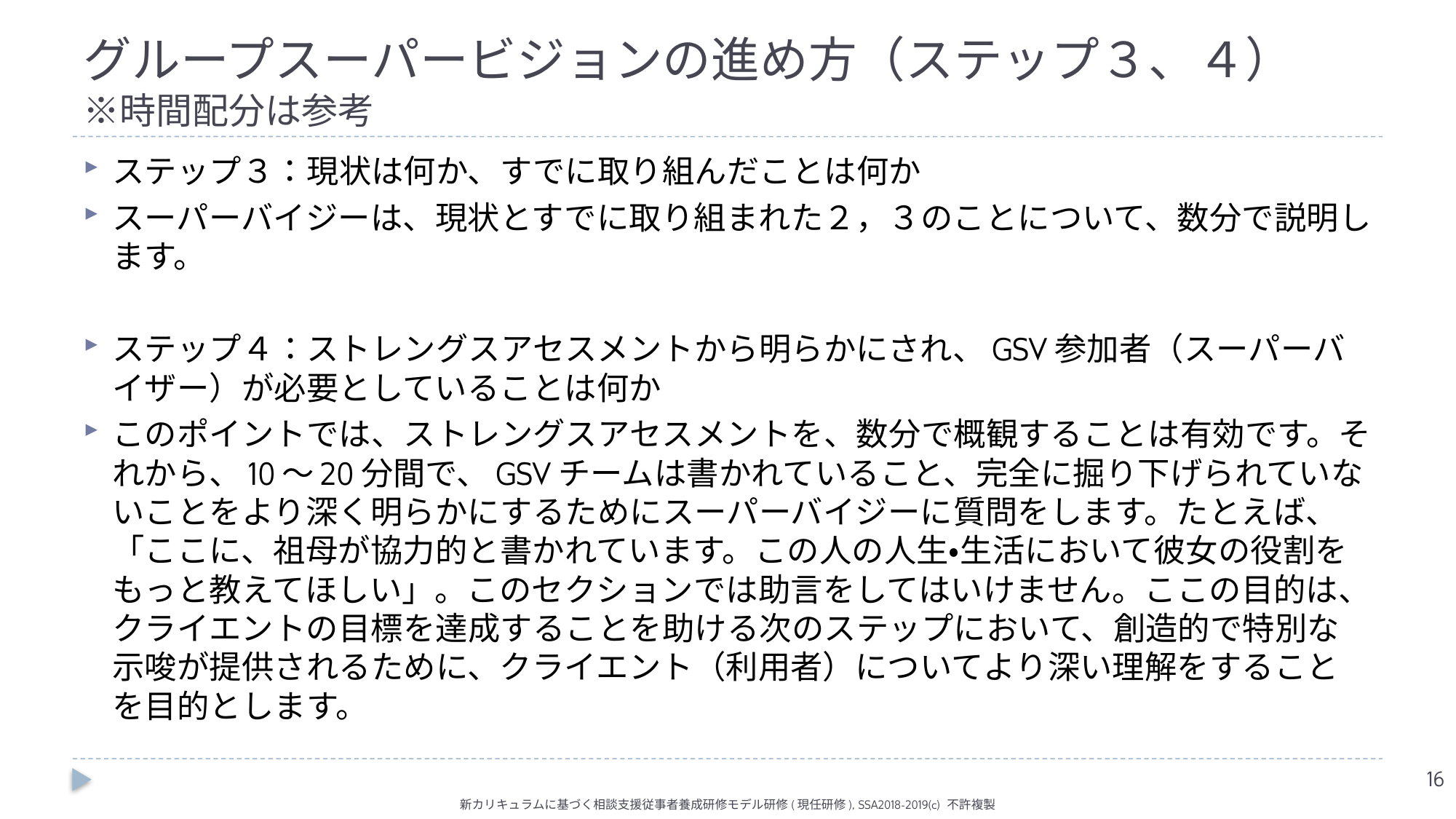

# グループスーパービジョンの進め方（ステップ３、４） ※時間配分は参考
ステップ３：現状は何か、すでに取り組んだことは何か
スーパーバイジーは、現状とすでに取り組まれた２，３のことについて、数分で説明します。

ステップ４：ストレングスアセスメントから明らかにされ、GSV参加者（スーパーバイザー）が必要としていることは何か
このポイントでは、ストレングスアセスメントを、数分で概観することは有効です。それから、10～20分間で、GSVチームは書かれていること、完全に掘り下げられていないことをより深く明らかにするためにスーパーバイジーに質問をします。たとえば、「ここに、祖母が協力的と書かれています。この人の人生・生活において彼女の役割をもっと教えてほしい」。このセクションでは助言をしてはいけません。ここの目的は、クライエントの目標を達成することを助ける次のステップにおいて、創造的で特別な示唆が提供されるために、クライエント（利用者）についてより深い理解をすることを目的とします。

16
新カリキュラムに基づく相談支援従事者養成研修モデル研修(現任研修), SSA2018-2019(c) 不許複製